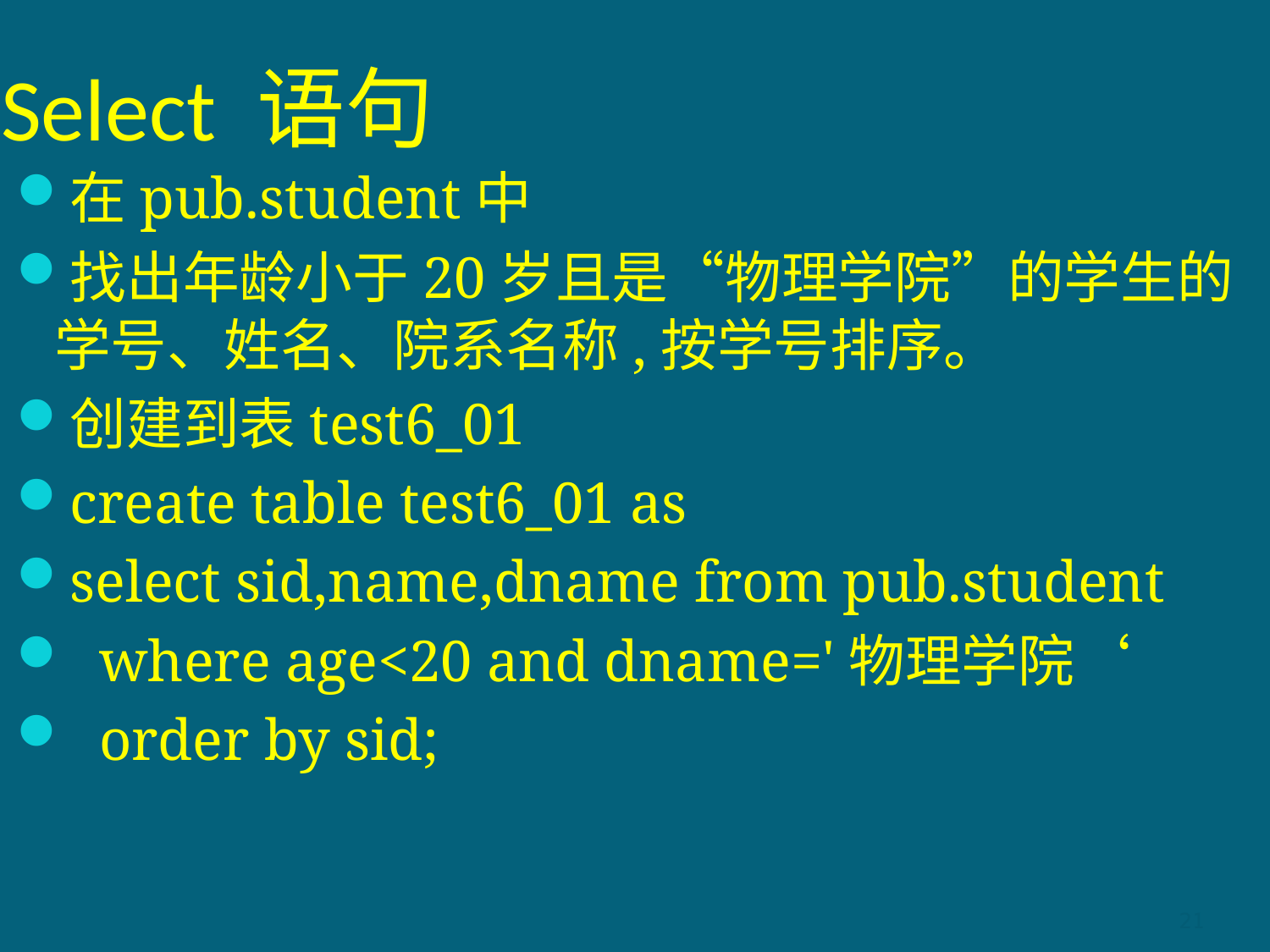

# Select 语句
在pub.student中
找出年龄小于20岁且是“物理学院”的学生的学号、姓名、院系名称,按学号排序。
创建到表test6_01
create table test6_01 as
select sid,name,dname from pub.student
  where age<20 and dname='物理学院‘
  order by sid;

21